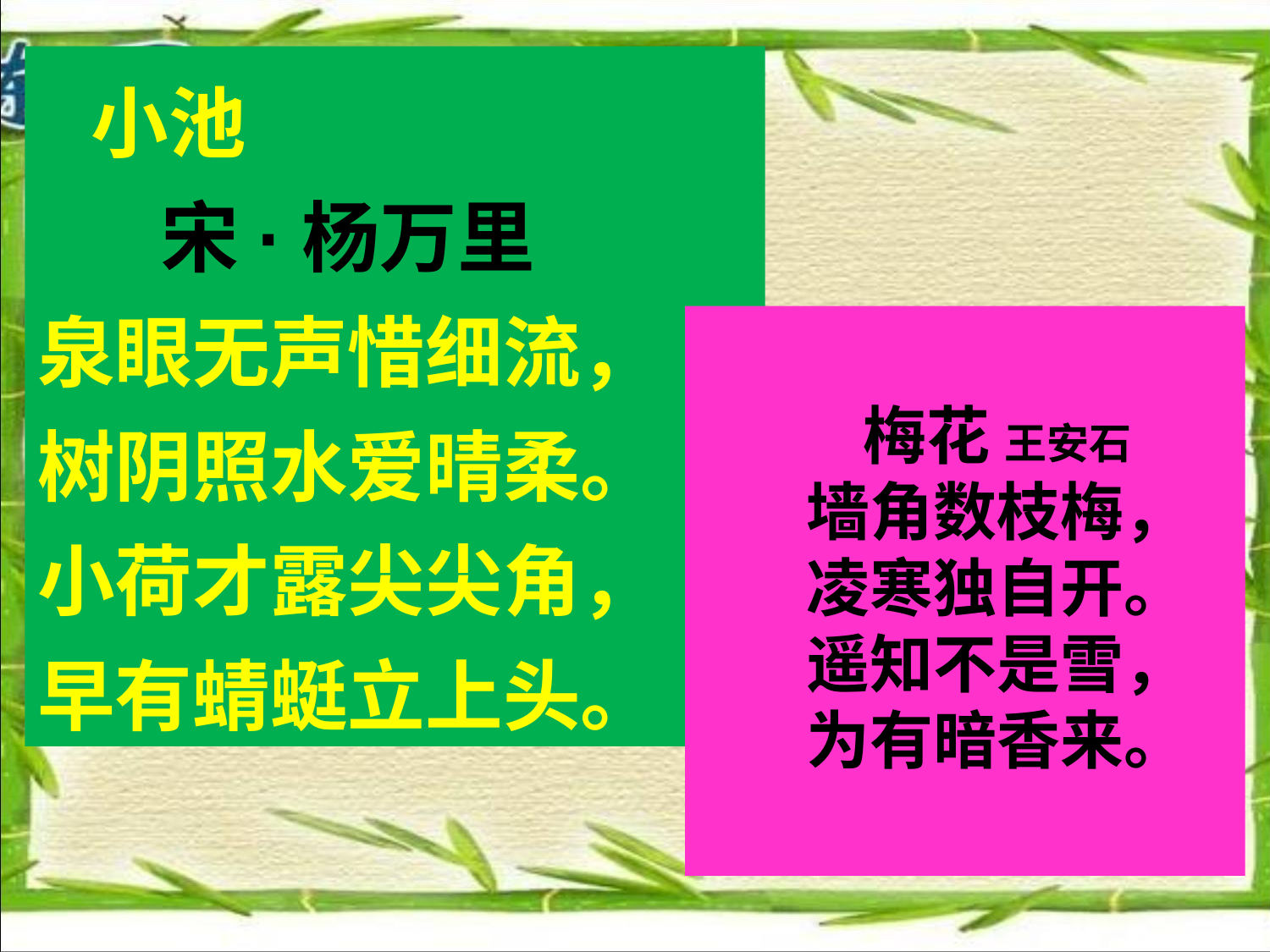

小池
      宋·杨万里
泉眼无声惜细流，
树阴照水爱晴柔。
小荷才露尖尖角，
早有蜻蜓立上头。

梅花 王安石
墙角数枝梅，
凌寒独自开。
遥知不是雪，
为有暗香来。